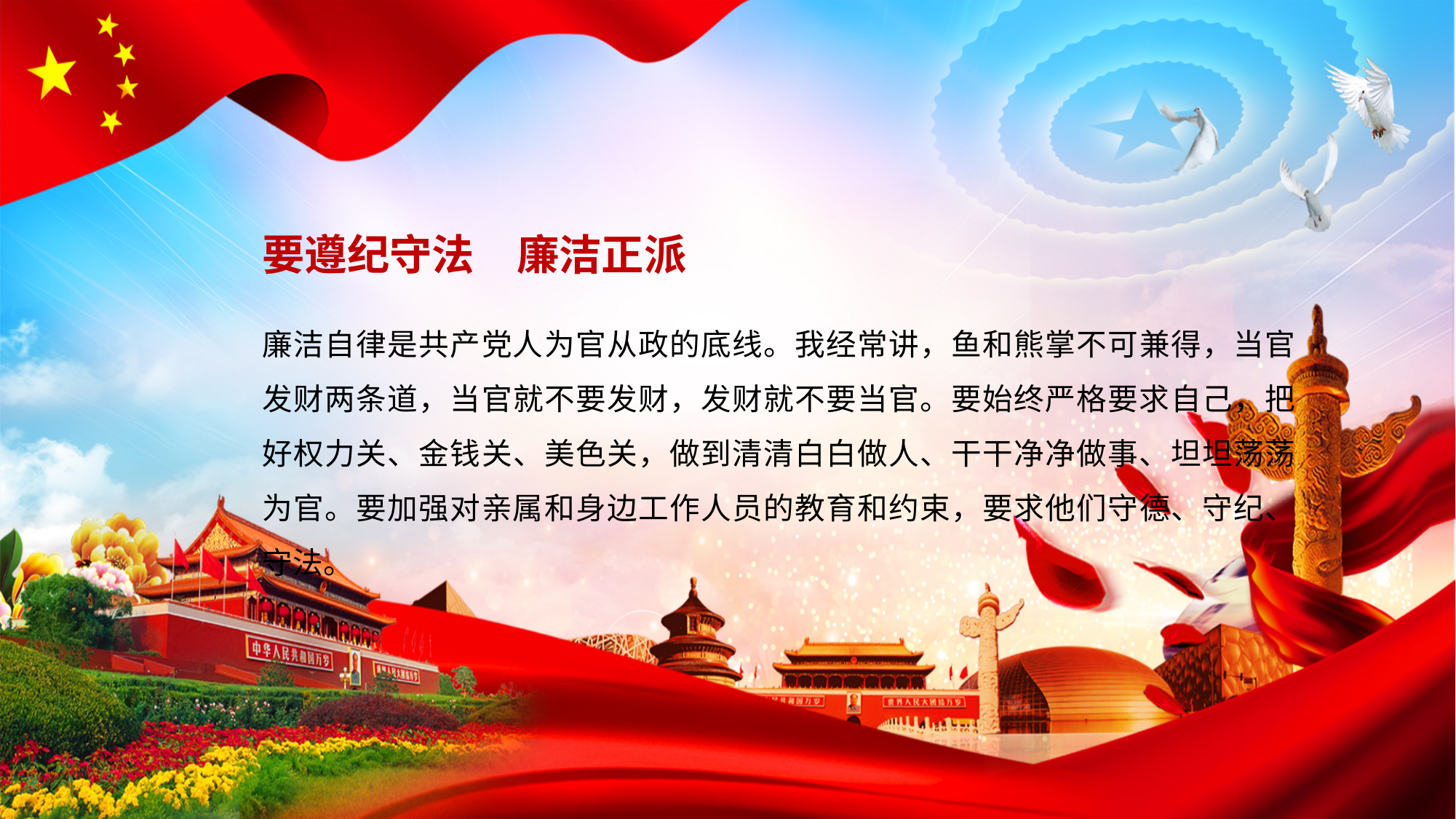

习进平 论

如何做一名

合格共产党员
要求
要遵纪守法  廉洁正派
廉洁自律是共产党人为官从政的底线。我经常讲，鱼和熊掌不可兼得，当官发财两条道，当官就不要发财，发财就不要当官。要始终严格要求自己，把好权力关、金钱关、美色关，做到清清白白做人、干干净净做事、坦坦荡荡为官。要加强对亲属和身边工作人员的教育和约束，要求他们守德、守纪、守法。